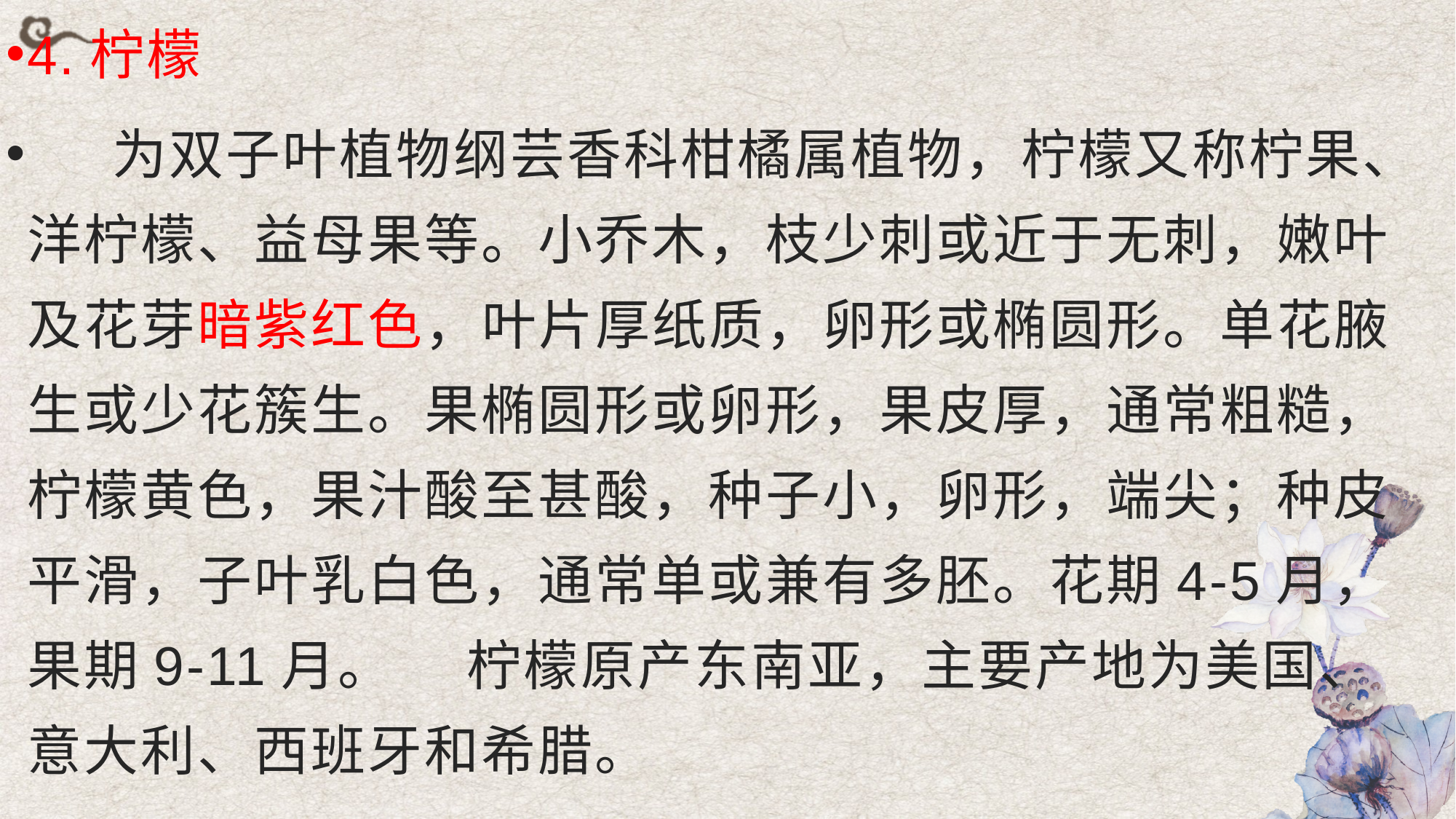

4.柠檬
     为双子叶植物纲芸香科柑橘属植物，柠檬又称柠果、洋柠檬、益母果等。小乔木，枝少刺或近于无刺，嫩叶及花芽暗紫红色，叶片厚纸质，卵形或椭圆形。单花腋生或少花簇生。果椭圆形或卵形，果皮厚，通常粗糙，柠檬黄色，果汁酸至甚酸，种子小，卵形，端尖；种皮平滑，子叶乳白色，通常单或兼有多胚。花期4-5月，果期9-11月。     柠檬原产东南亚，主要产地为美国、意大利、西班牙和希腊。
#